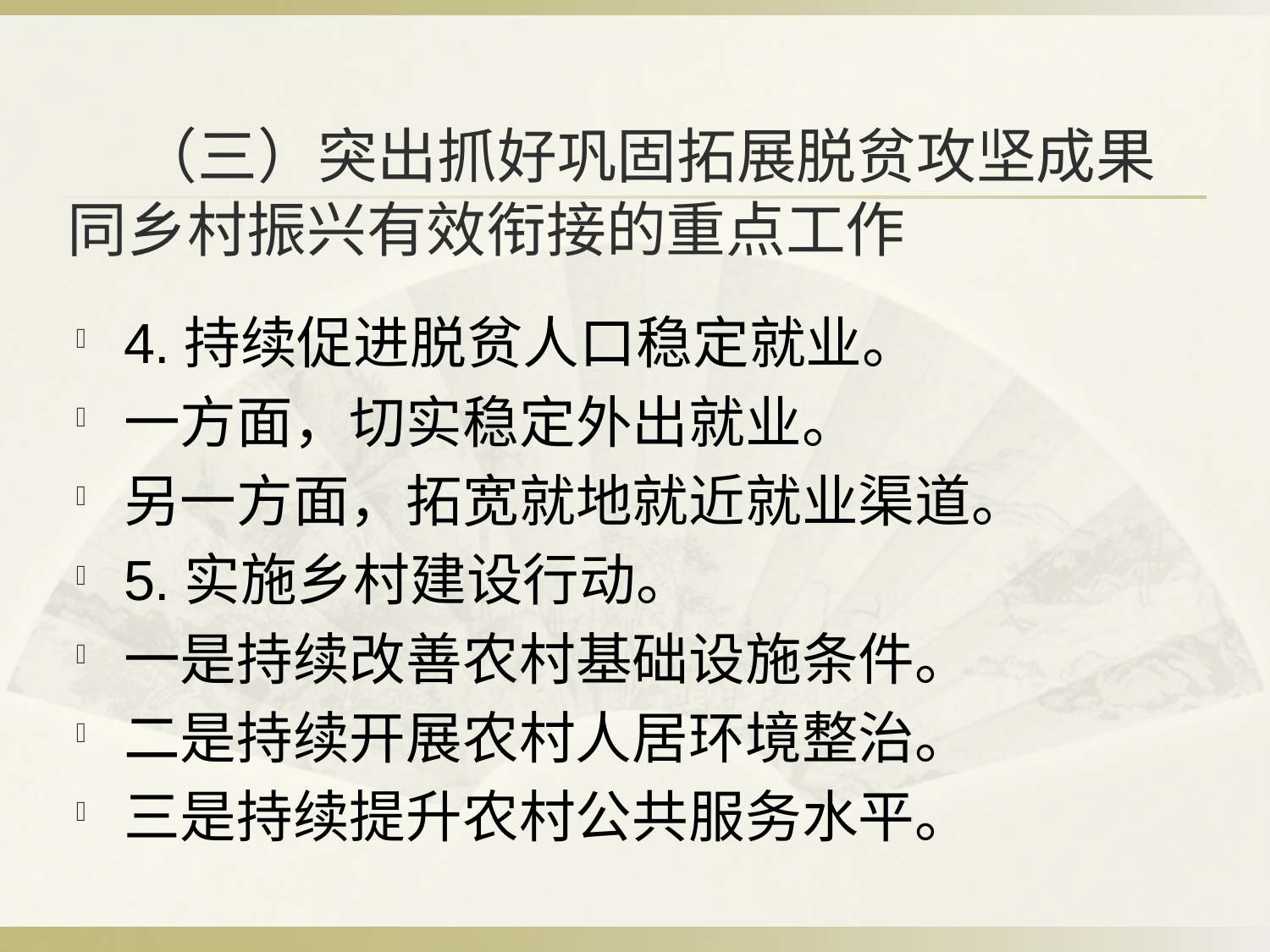

# （三）突出抓好巩固拓展脱贫攻坚成果同乡村振兴有效衔接的重点工作

4.持续促进脱贫人口稳定就业。
一方面，切实稳定外出就业。
另一方面，拓宽就地就近就业渠道。
5.实施乡村建设行动。
一是持续改善农村基础设施条件。
二是持续开展农村人居环境整治。
三是持续提升农村公共服务水平。